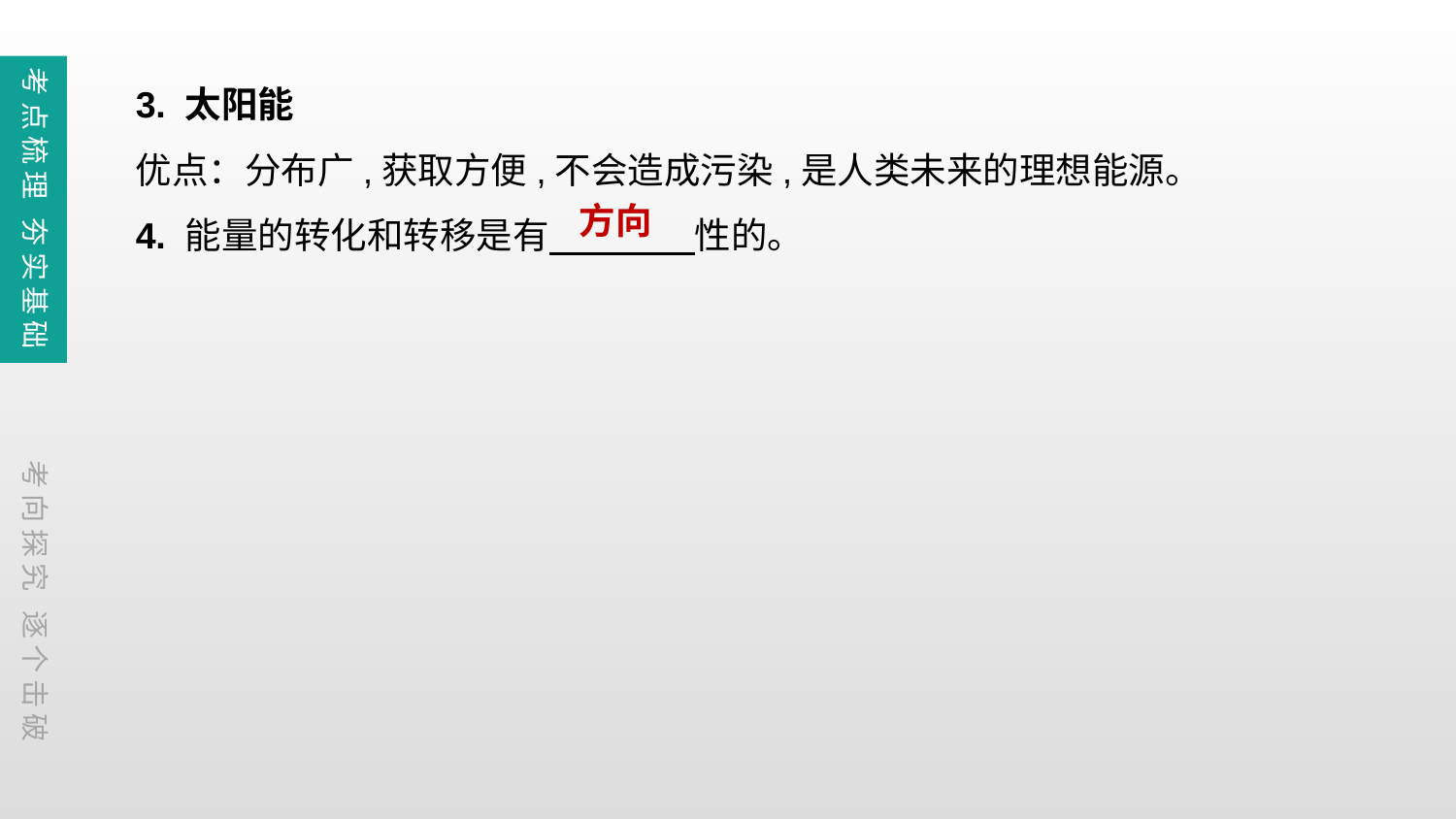

3. 太阳能
优点：分布广,获取方便,不会造成污染,是人类未来的理想能源。
4. 能量的转化和转移是有　　　　性的。

考点梳理 夯实基础
方向
考向探究 逐个击破